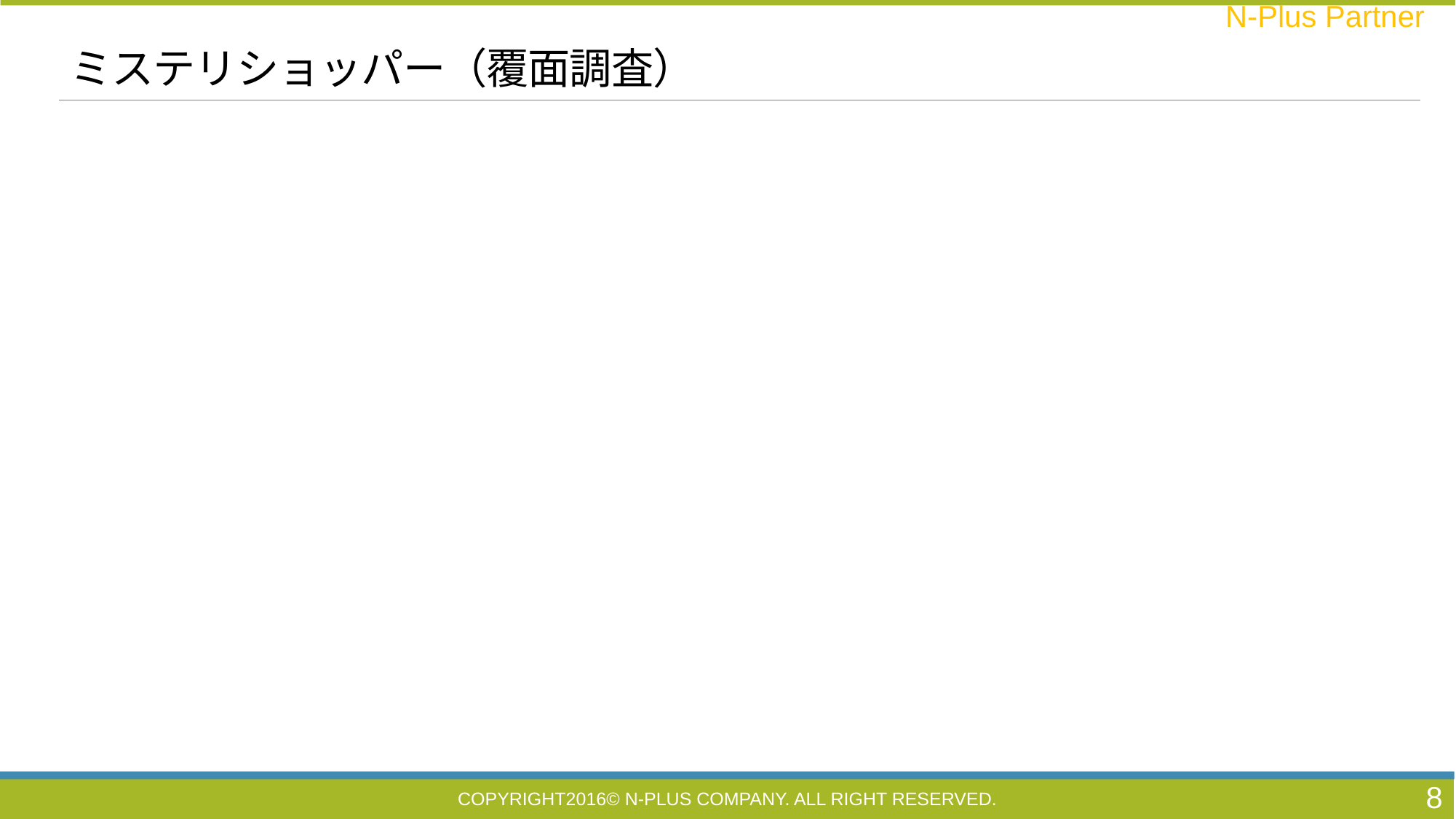

# ミステリショッパー（覆面調査）

8
Copyright2016© N-Plus Company. All right reserved.